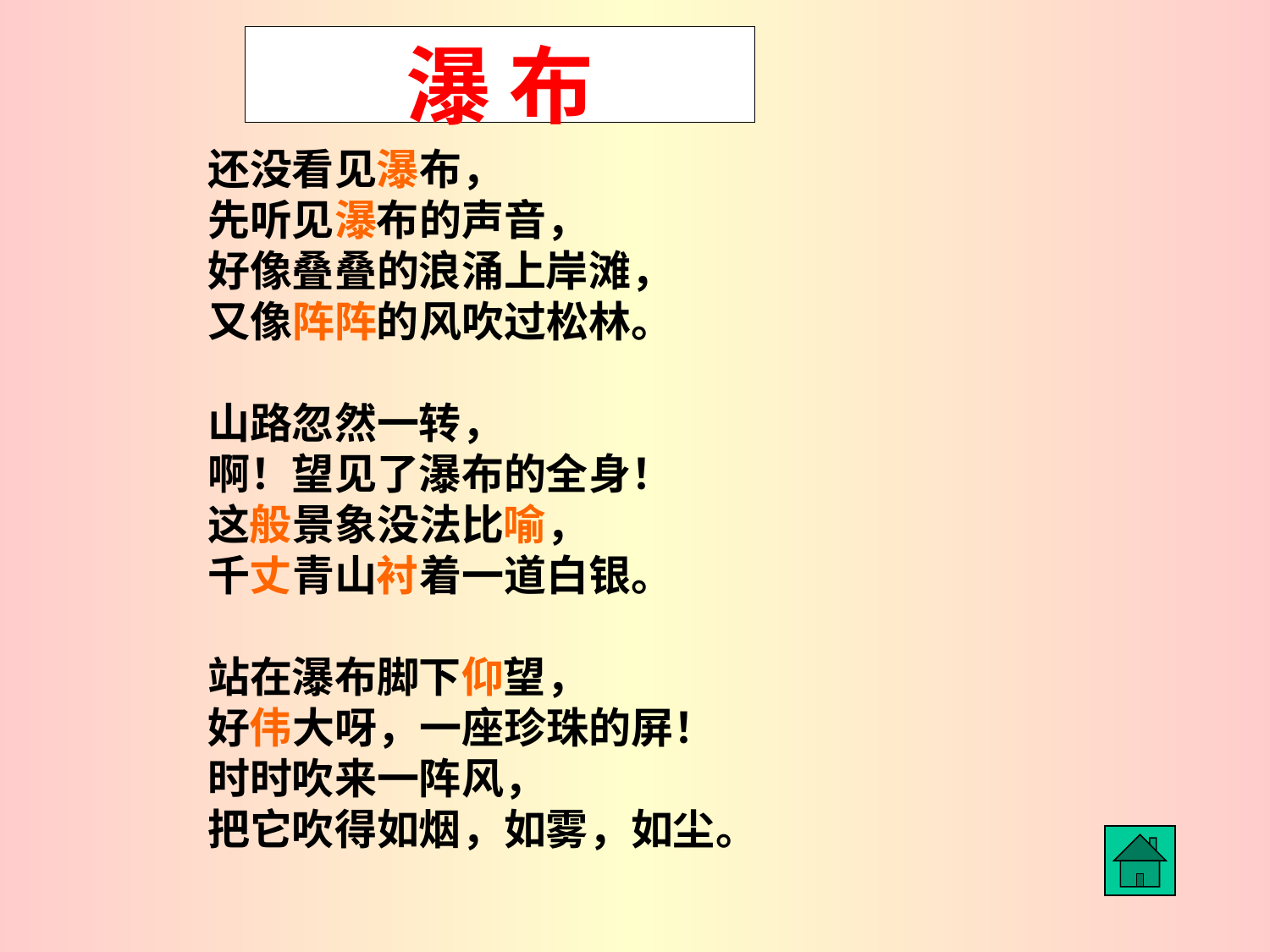

# 瀑 布
还没看见瀑布，
先听见瀑布的声音，
好像叠叠的浪涌上岸滩，
又像阵阵的风吹过松林。

山路忽然一转，
啊！望见了瀑布的全身！
这般景象没法比喻，
千丈青山衬着一道白银。

站在瀑布脚下仰望，
好伟大呀，一座珍珠的屏！
时时吹来一阵风，
把它吹得如烟，如雾，如尘。